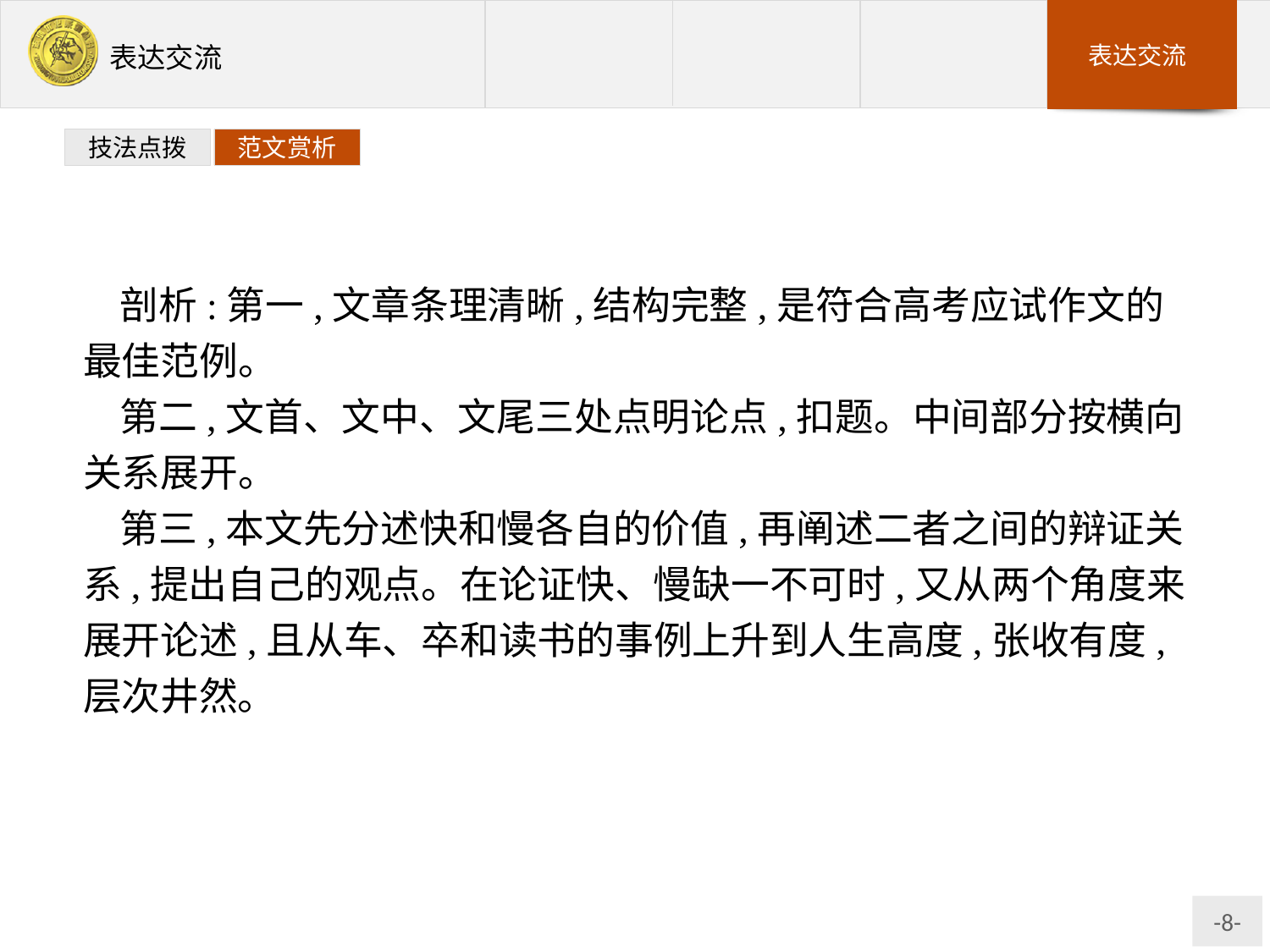

技法点拨
范文赏析
剖析:第一,文章条理清晰,结构完整,是符合高考应试作文的最佳范例。
第二,文首、文中、文尾三处点明论点,扣题。中间部分按横向关系展开。
第三,本文先分述快和慢各自的价值,再阐述二者之间的辩证关系,提出自己的观点。在论证快、慢缺一不可时,又从两个角度来展开论述,且从车、卒和读书的事例上升到人生高度,张收有度,层次井然。